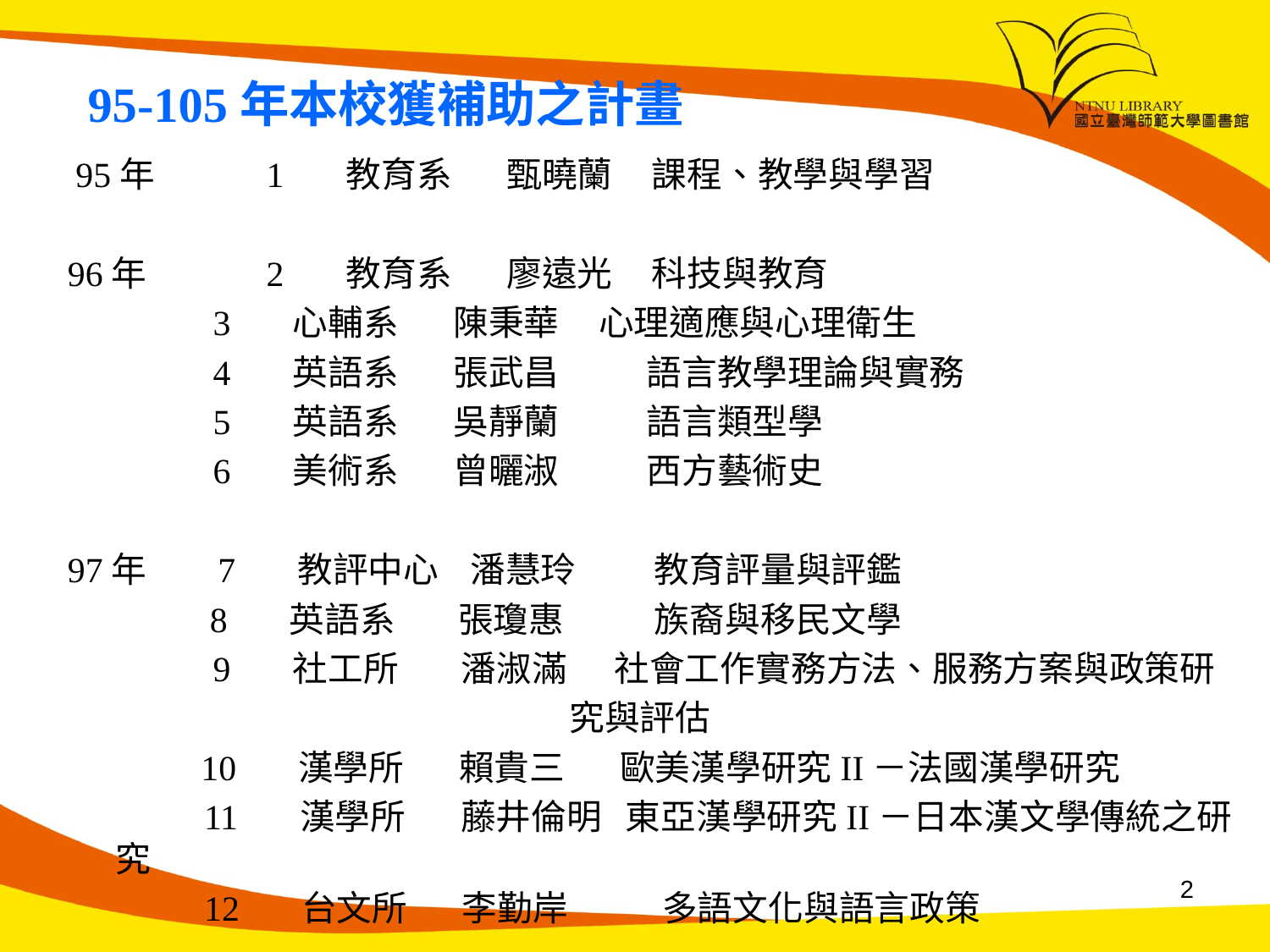

# 95-105年本校獲補助之計畫
 95年	  1      教育系       甄曉蘭     課程、教學與學習

96年	  2      教育系       廖遠光     科技與教育
	           3      心輔系       陳秉華     心理適應與心理衛生
	           4      英語系       張武昌	   語言教學理論與實務
	           5      英語系       吳靜蘭	   語言類型學
	           6      美術系       曾曬淑	   西方藝術史

97年        7      教評中心    潘慧玲	    教育評量與評鑑
                8      英語系        張瓊惠 	    族裔與移民文學
	           9      社工所        潘淑滿      社會工作實務方法、服務方案與政策研
                                                               究與評估
               10      漢學所       賴貴三       歐美漢學研究II－法國漢學研究
	          11      漢學所       藤井倫明   東亞漢學研究II－日本漢文學傳統之研究
	          12      台文所       李勤岸	     多語文化與語言政策

2